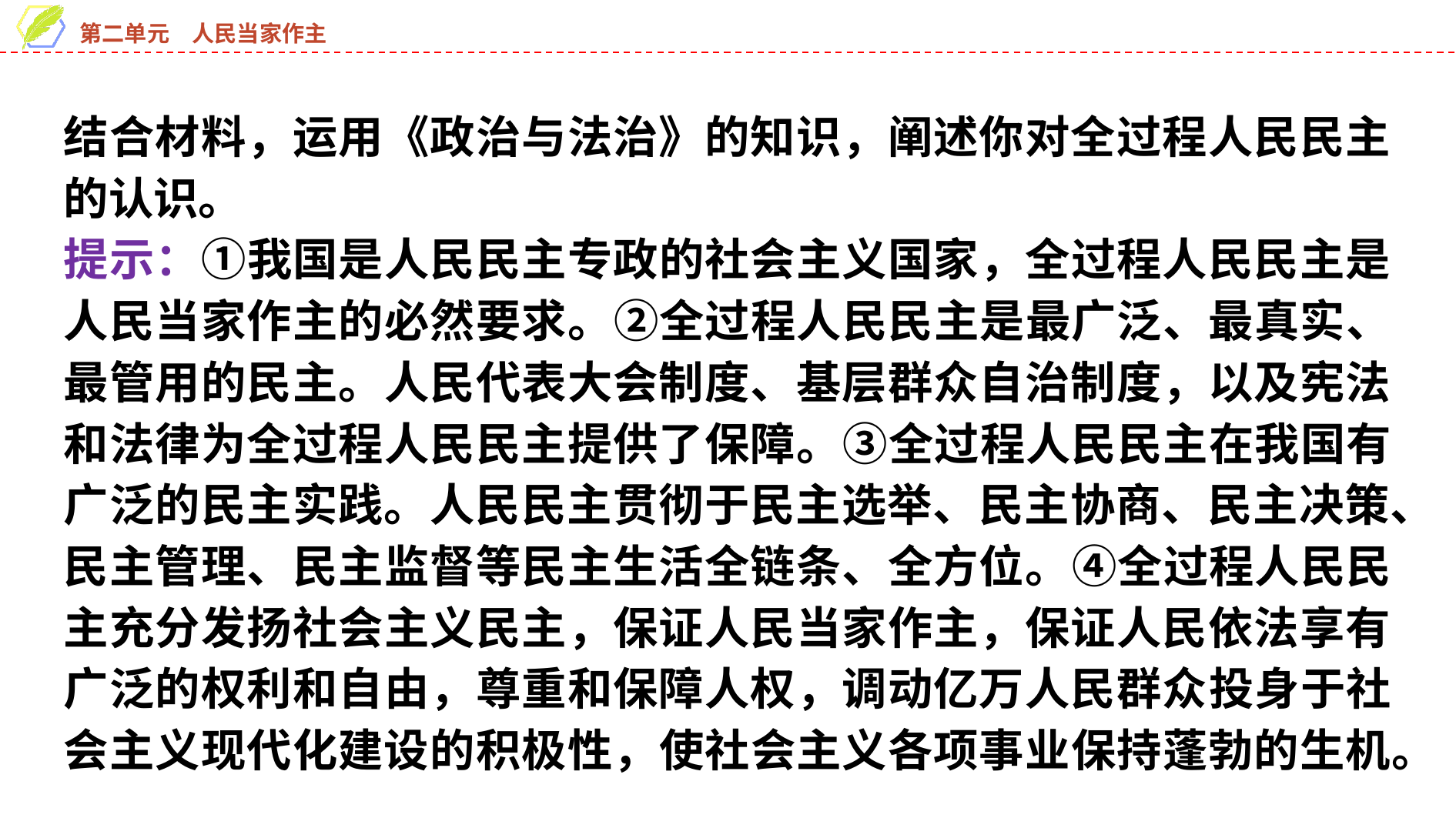

结合材料，运用《政治与法治》的知识，阐述你对全过程人民民主的认识。
提示：①我国是人民民主专政的社会主义国家，全过程人民民主是人民当家作主的必然要求。②全过程人民民主是最广泛、最真实、最管用的民主。人民代表大会制度、基层群众自治制度，以及宪法和法律为全过程人民民主提供了保障。③全过程人民民主在我国有广泛的民主实践。人民民主贯彻于民主选举、民主协商、民主决策、民主管理、民主监督等民主生活全链条、全方位。④全过程人民民主充分发扬社会主义民主，保证人民当家作主，保证人民依法享有广泛的权利和自由，尊重和保障人权，调动亿万人民群众投身于社会主义现代化建设的积极性，使社会主义各项事业保持蓬勃的生机。